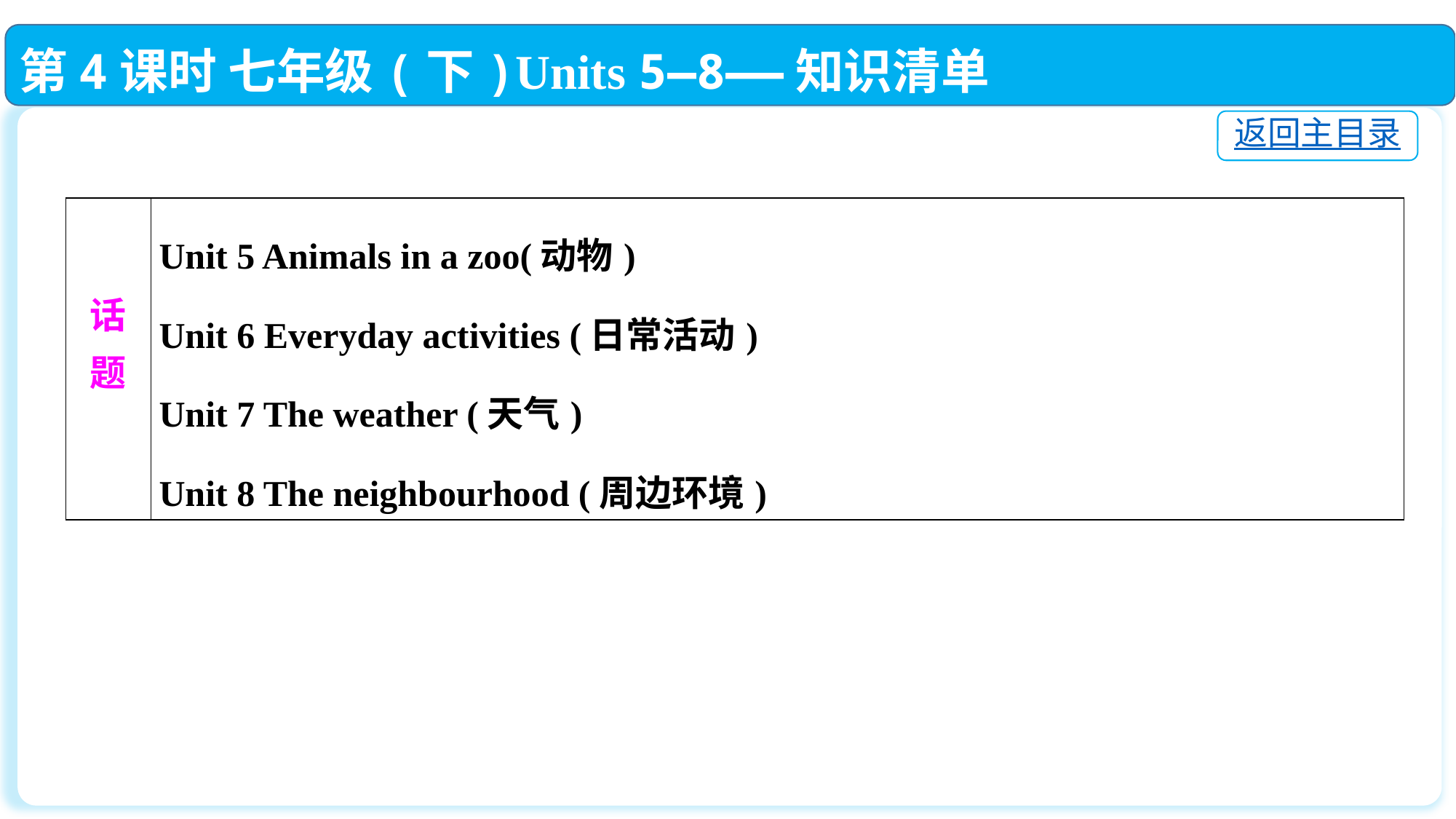

第4课时 七年级(下)Units 5—8——知识清单

返回主目录
| 话 题 | Unit 5 Animals in a zoo(动物) Unit 6 Everyday activities (日常活动) Unit 7 The weather (天气) Unit 8 The neighbourhood (周边环境) |
| --- | --- |